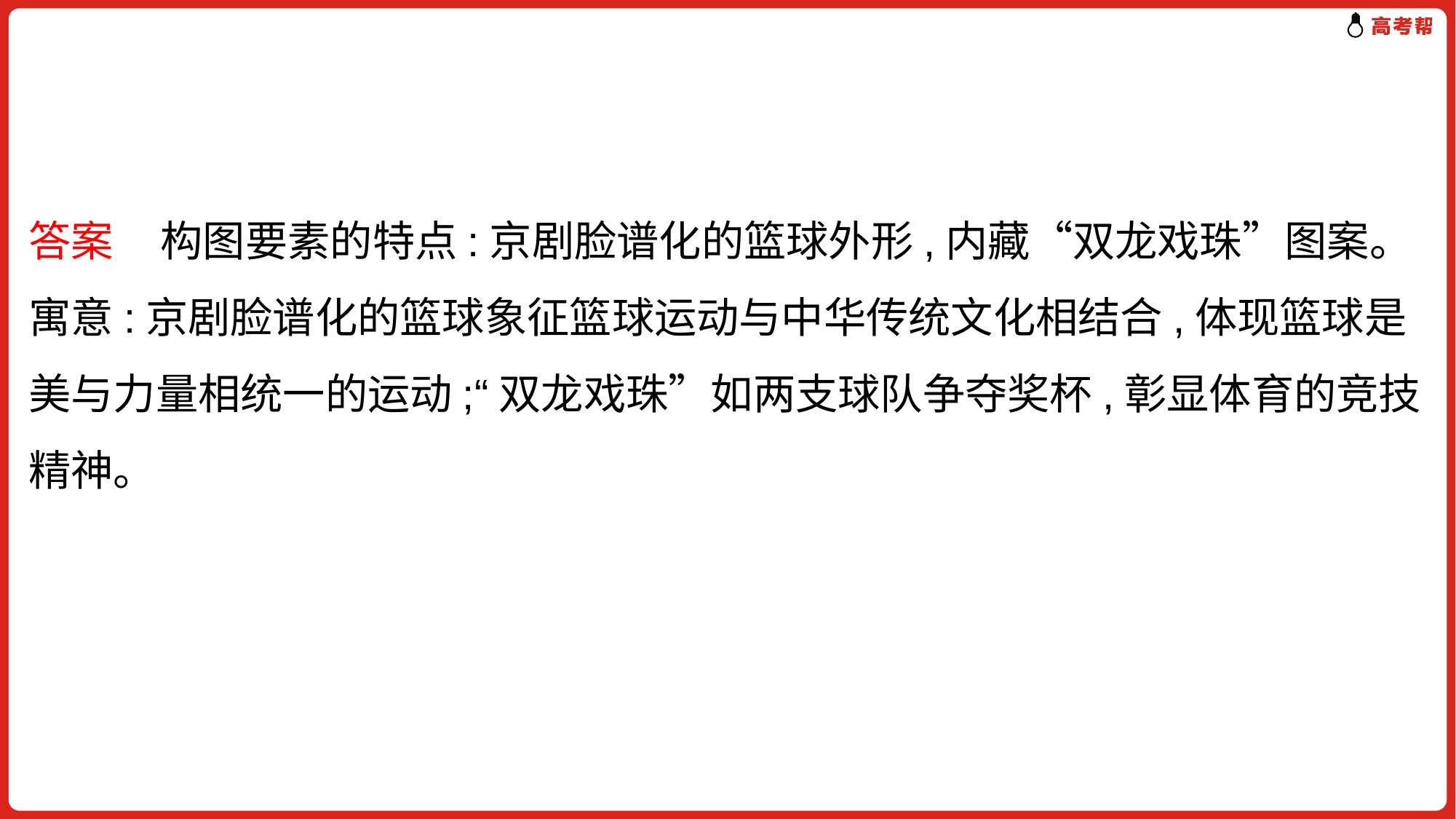

答案     构图要素的特点:京剧脸谱化的篮球外形,内藏“双龙戏珠”图案。
寓意:京剧脸谱化的篮球象征篮球运动与中华传统文化相结合,体现篮球是美与力量相统一的运动;“双龙戏珠”如两支球队争夺奖杯,彰显体育的竞技精神。